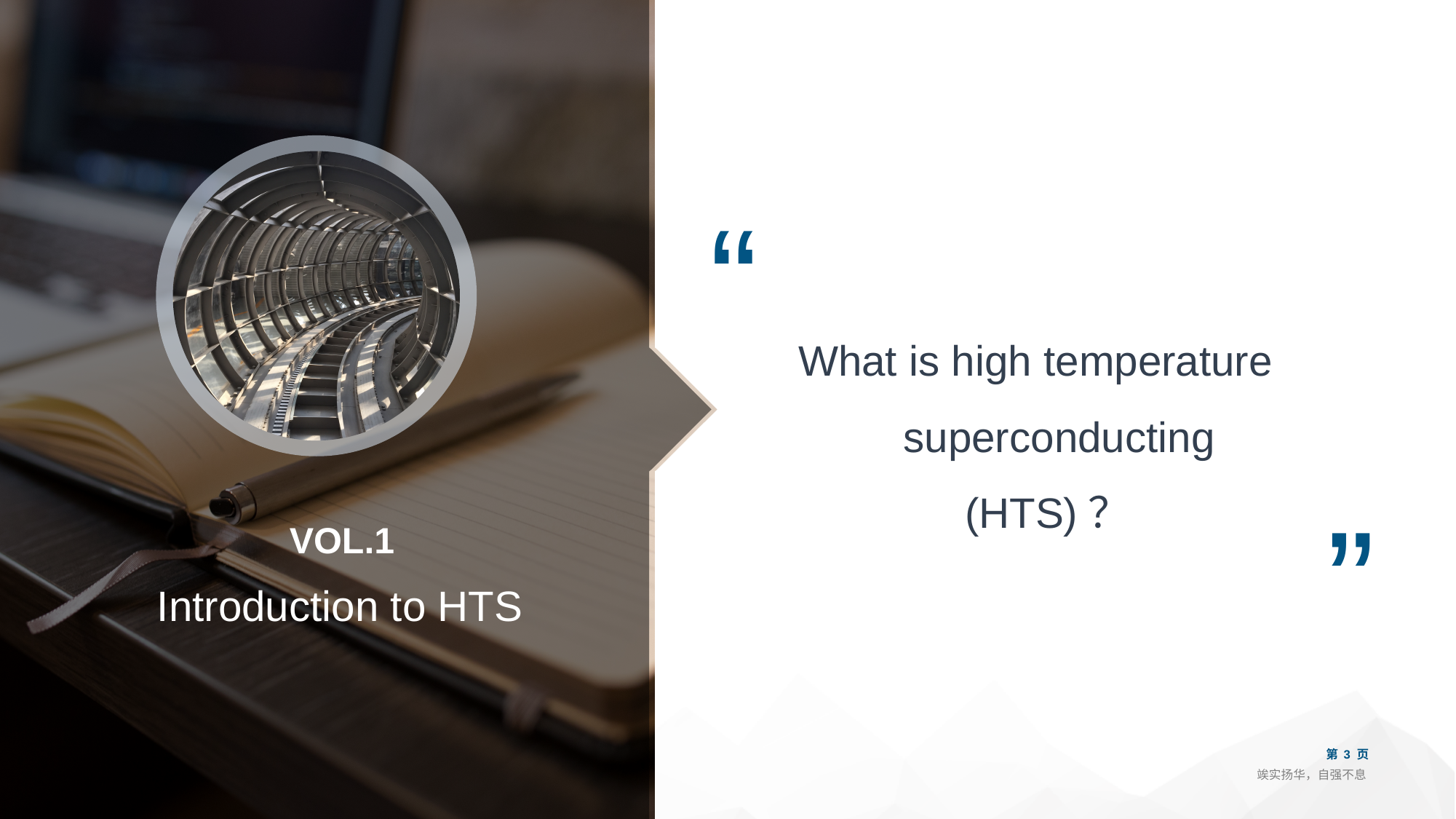

“
What is high temperature     superconducting (HTS)？

”
             VOL.1
Introduction to HTS

第 3 页
竢实扬华，自强不息